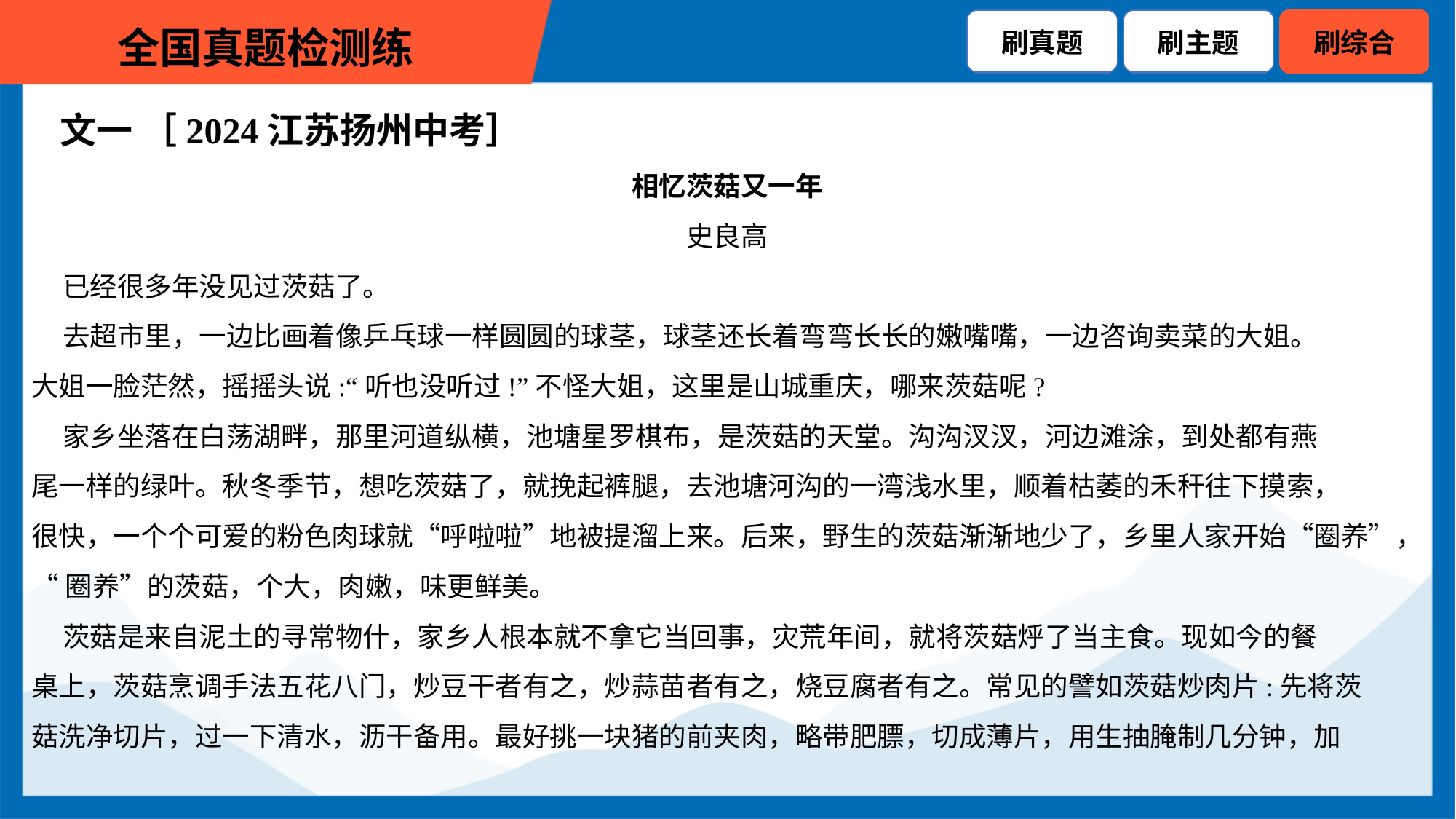

文一 ［2024江苏扬州中考］
相忆茨菇又一年
史良高
    已经很多年没见过茨菇了。
    去超市里，一边比画着像乒乓球一样圆圆的球茎，球茎还长着弯弯长长的嫩嘴嘴，一边咨询卖菜的大姐。
大姐一脸茫然，摇摇头说:“听也没听过!”不怪大姐，这里是山城重庆，哪来茨菇呢?
    家乡坐落在白荡湖畔，那里河道纵横，池塘星罗棋布，是茨菇的天堂。沟沟汊汊，河边滩涂，到处都有燕
尾一样的绿叶。秋冬季节，想吃茨菇了，就挽起裤腿，去池塘河沟的一湾浅水里，顺着枯萎的禾秆往下摸索，
很快，一个个可爱的粉色肉球就“呼啦啦”地被提溜上来。后来，野生的茨菇渐渐地少了，乡里人家开始“圈养”，
“圈养”的茨菇，个大，肉嫩，味更鲜美。
    茨菇是来自泥土的寻常物什，家乡人根本就不拿它当回事，灾荒年间，就将茨菇烀了当主食。现如今的餐
桌上，茨菇烹调手法五花八门，炒豆干者有之，炒蒜苗者有之，烧豆腐者有之。常见的譬如茨菇炒肉片:先将茨
菇洗净切片，过一下清水，沥干备用。最好挑一块猪的前夹肉，略带肥膘，切成薄片，用生抽腌制几分钟，加